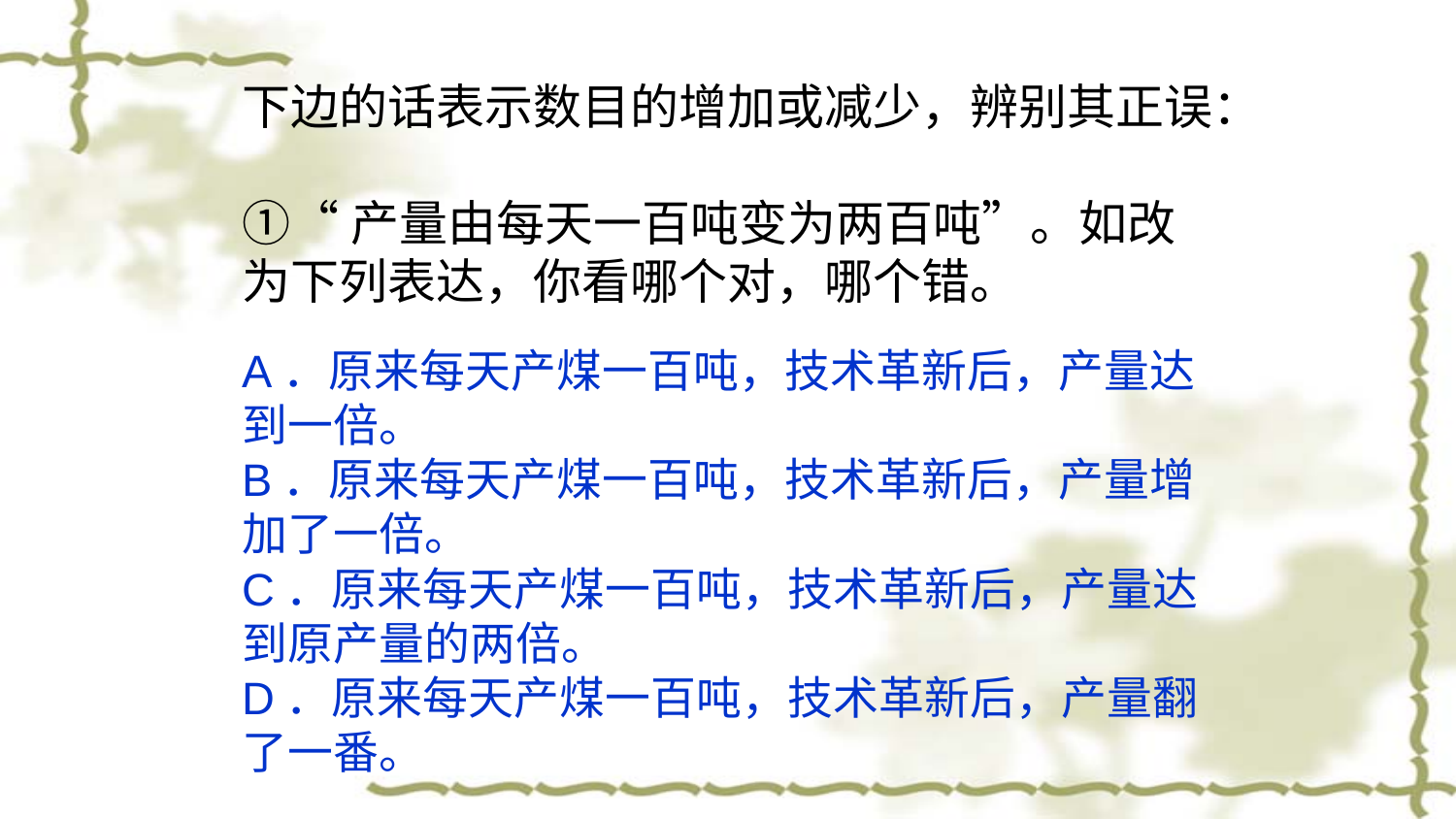

下边的话表示数目的增加或减少，辨别其正误：

①“产量由每天一百吨变为两百吨”。如改为下列表达，你看哪个对，哪个错。

A．原来每天产煤一百吨，技术革新后，产量达到一倍。
B．原来每天产煤一百吨，技术革新后，产量增加了一倍。
C．原来每天产煤一百吨，技术革新后，产量达到原产量的两倍。
D．原来每天产煤一百吨，技术革新后，产量翻了一番。